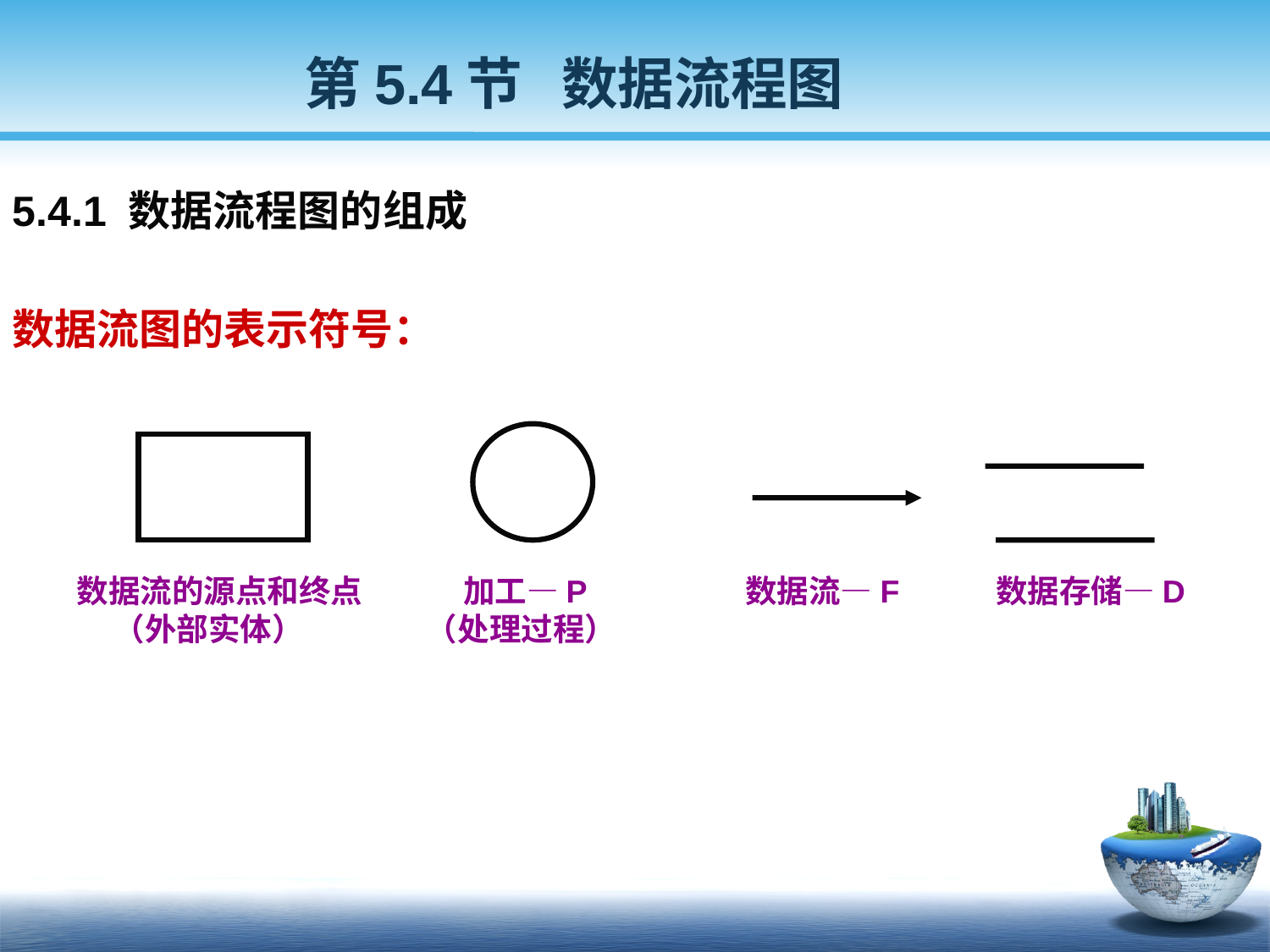

5.4.1 数据流程图的组成

数据流图的表示符号：
第5.4节   数据流程图

数据流的源点和终点              加工—P                 数据流—F          数据存储—D
    （外部实体）                 （处理过程）